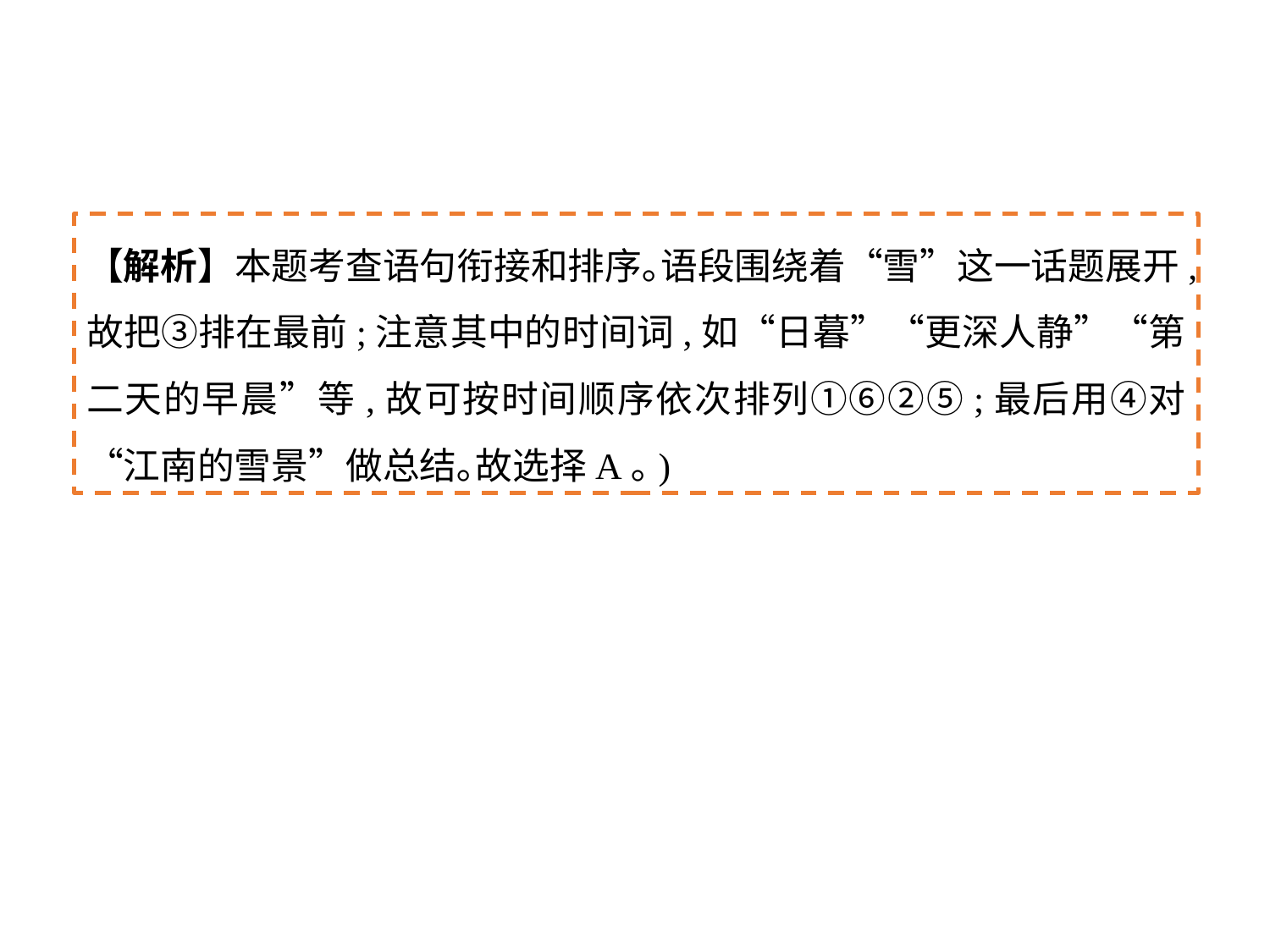

【解析】本题考查语句衔接和排序｡语段围绕着“雪”这一话题展开,故把③排在最前;注意其中的时间词,如“日暮”“更深人静”“第二天的早晨”等,故可按时间顺序依次排列①⑥②⑤;最后用④对“江南的雪景”做总结｡故选择A｡)